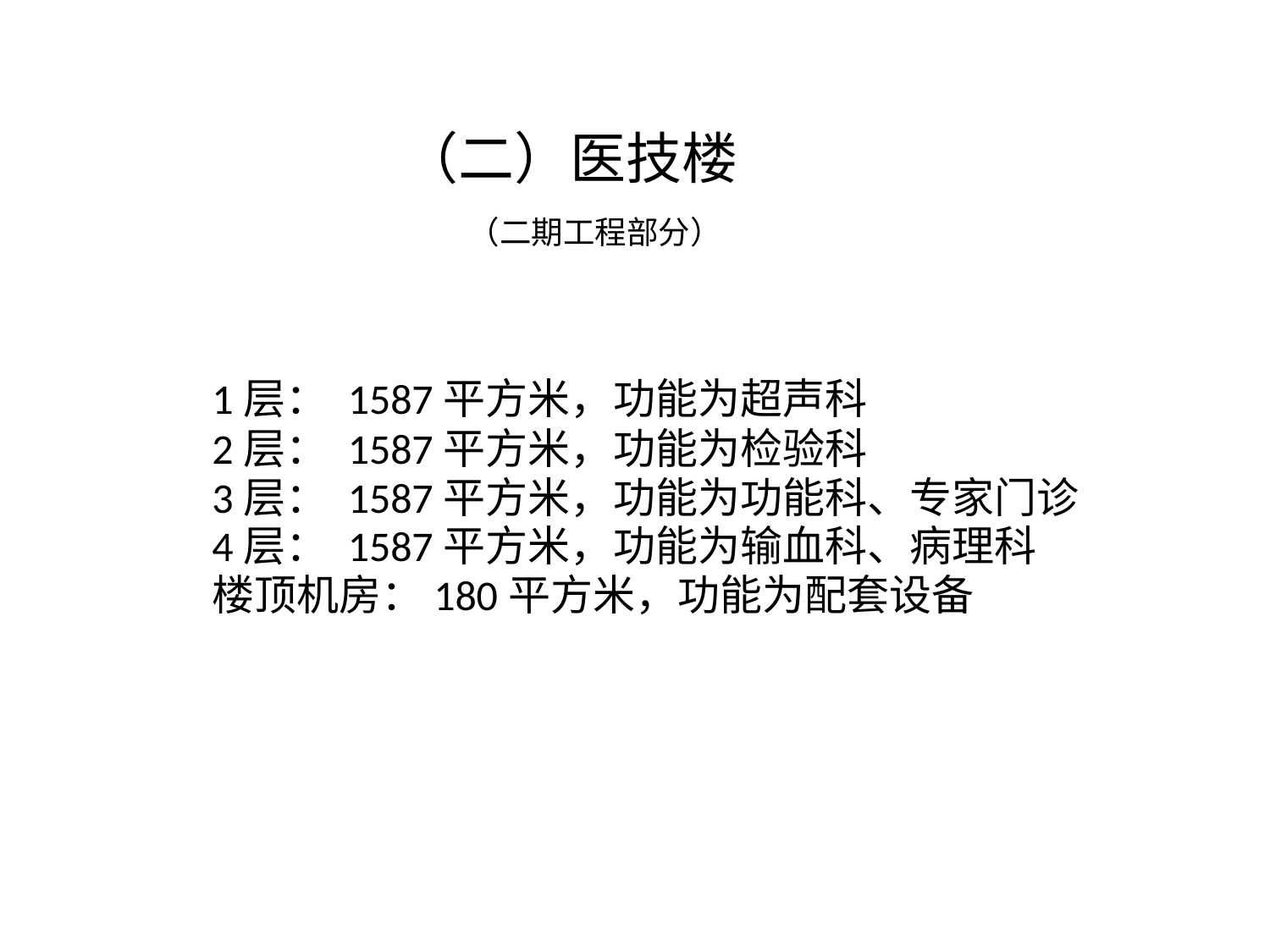

# （二）医技楼
（二期工程部分）
1层： 1587平方米，功能为超声科
2层： 1587平方米，功能为检验科
3层： 1587平方米，功能为功能科、专家门诊
4层： 1587平方米，功能为输血科、病理科
楼顶机房：180平方米，功能为配套设备